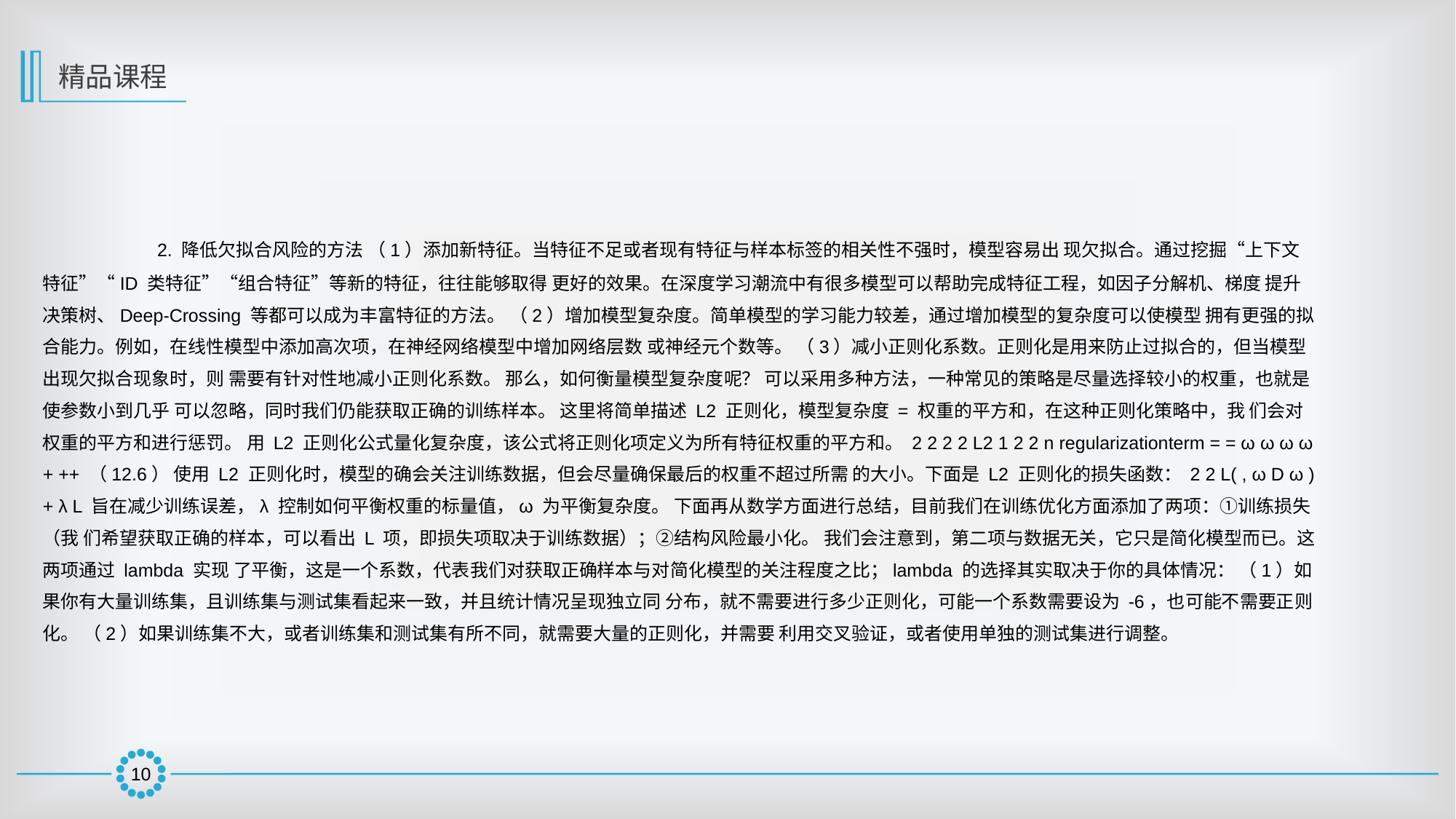

精品课程
	 2. 降低欠拟合风险的方法 （1）添加新特征。当特征不足或者现有特征与样本标签的相关性不强时，模型容易出 现欠拟合。通过挖掘“上下文特征”“ID 类特征”“组合特征”等新的特征，往往能够取得 更好的效果。在深度学习潮流中有很多模型可以帮助完成特征工程，如因子分解机、梯度 提升决策树、Deep-Crossing 等都可以成为丰富特征的方法。 （2）增加模型复杂度。简单模型的学习能力较差，通过增加模型的复杂度可以使模型 拥有更强的拟合能力。例如，在线性模型中添加高次项，在神经网络模型中增加网络层数 或神经元个数等。 （3）减小正则化系数。正则化是用来防止过拟合的，但当模型出现欠拟合现象时，则 需要有针对性地减小正则化系数。 那么，如何衡量模型复杂度呢？ 可以采用多种方法，一种常见的策略是尽量选择较小的权重，也就是使参数小到几乎 可以忽略，同时我们仍能获取正确的训练样本。 这里将简单描述 L2 正则化，模型复杂度 = 权重的平方和，在这种正则化策略中，我 们会对权重的平方和进行惩罚。 用 L2 正则化公式量化复杂度，该公式将正则化项定义为所有特征权重的平方和。 2 2 2 2 L2 1 2 2 n regularizationterm = = ω ω ω ω + ++ （12.6） 使用 L2 正则化时，模型的确会关注训练数据，但会尽量确保最后的权重不超过所需 的大小。下面是 L2 正则化的损失函数： 2 2 L( , ω D ω ) + λ L 旨在减少训练误差，λ 控制如何平衡权重的标量值，ω 为平衡复杂度。 下面再从数学方面进行总结，目前我们在训练优化方面添加了两项：①训练损失（我 们希望获取正确的样本，可以看出 L 项，即损失项取决于训练数据）；②结构风险最小化。 我们会注意到，第二项与数据无关，它只是简化模型而已。这两项通过 lambda 实现 了平衡，这是一个系数，代表我们对获取正确样本与对简化模型的关注程度之比；lambda 的选择其实取决于你的具体情况： （1）如果你有大量训练集，且训练集与测试集看起来一致，并且统计情况呈现独立同 分布，就不需要进行多少正则化，可能一个系数需要设为 -6，也可能不需要正则化。 （2）如果训练集不大，或者训练集和测试集有所不同，就需要大量的正则化，并需要 利用交叉验证，或者使用单独的测试集进行调整。

10